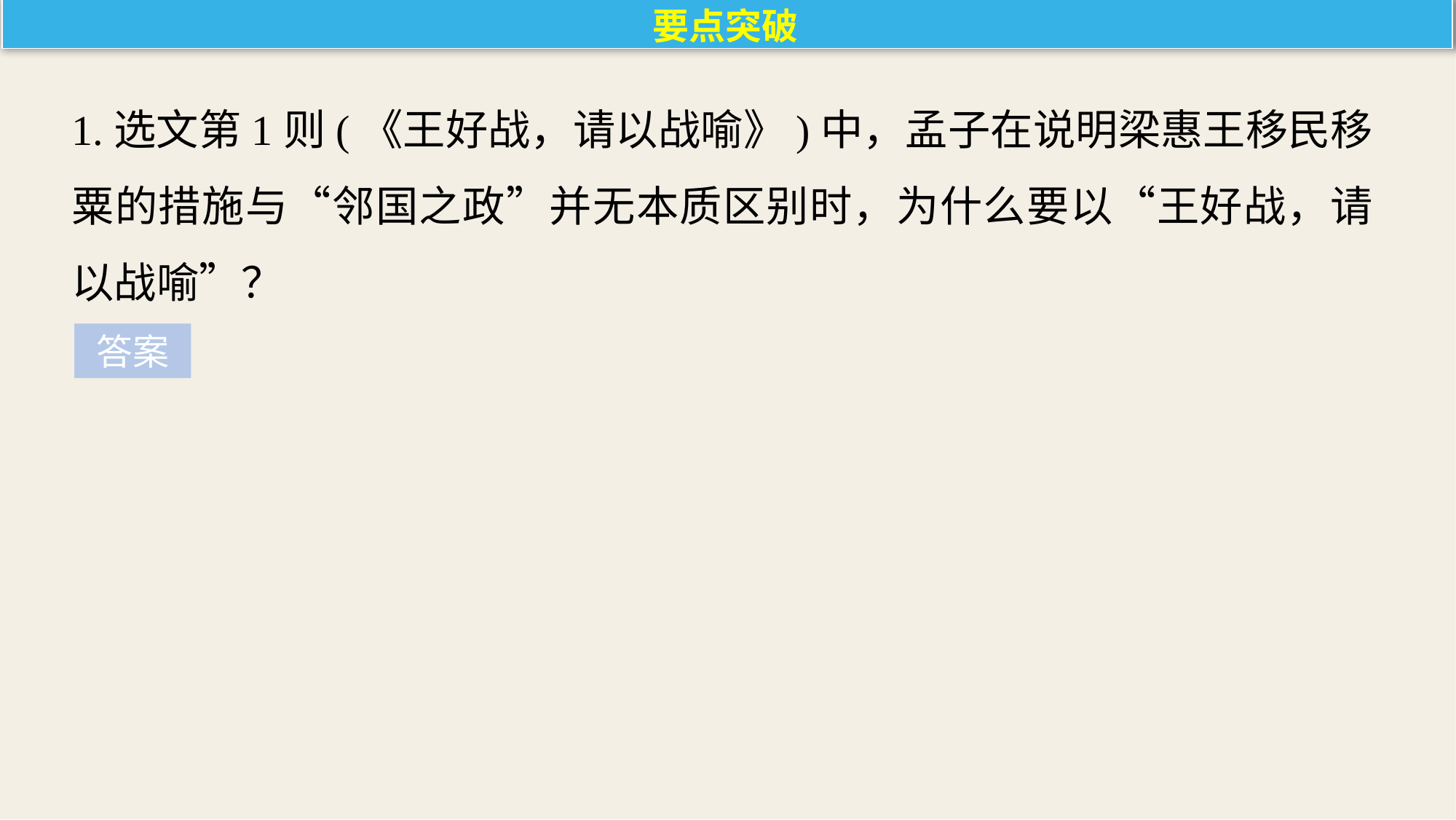

要点突破
1.选文第1则(《王好战，请以战喻》)中，孟子在说明梁惠王移民移粟的措施与“邻国之政”并无本质区别时，为什么要以“王好战，请以战喻”？
答案